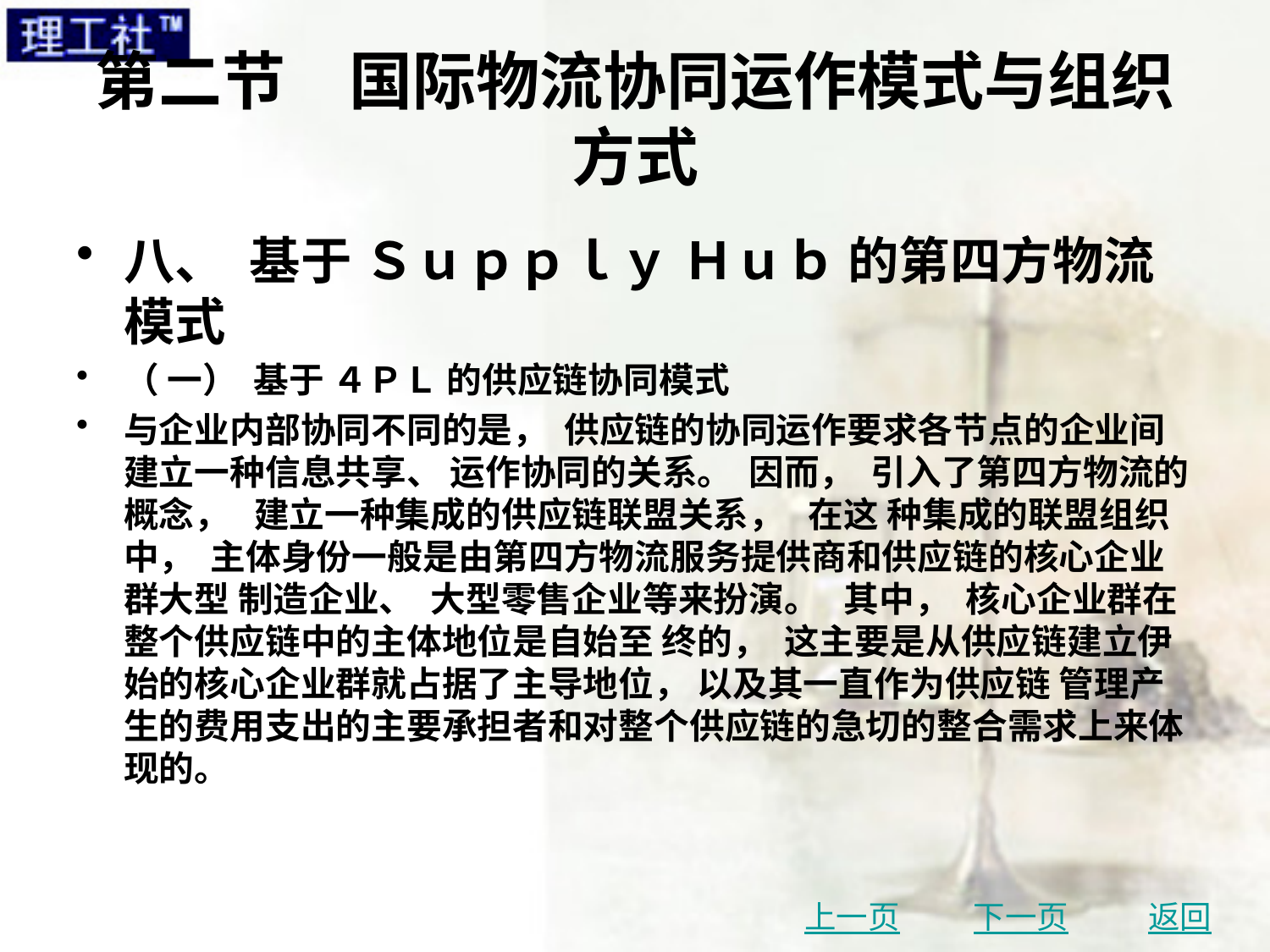

# 第二节　国际物流协同运作模式与组织方式
八、  基于 Ｓｕｐｐｌｙ Ｈｕｂ 的第四方物流模式
（ 一）  基于 ４ＰＬ 的供应链协同模式
与企业内部协同不同的是，  供应链的协同运作要求各节点的企业间建立一种信息共享、 运作协同的关系。  因而，  引入了第四方物流的概念，   建立一种集成的供应链联盟关系，   在这 种集成的联盟组织中，  主体身份一般是由第四方物流服务提供商和供应链的核心企业群大型 制造企业、  大型零售企业等来扮演。   其中，  核心企业群在整个供应链中的主体地位是自始至 终的，  这主要是从供应链建立伊始的核心企业群就占据了主导地位， 以及其一直作为供应链 管理产生的费用支出的主要承担者和对整个供应链的急切的整合需求上来体现的。

上一页
下一页
返回